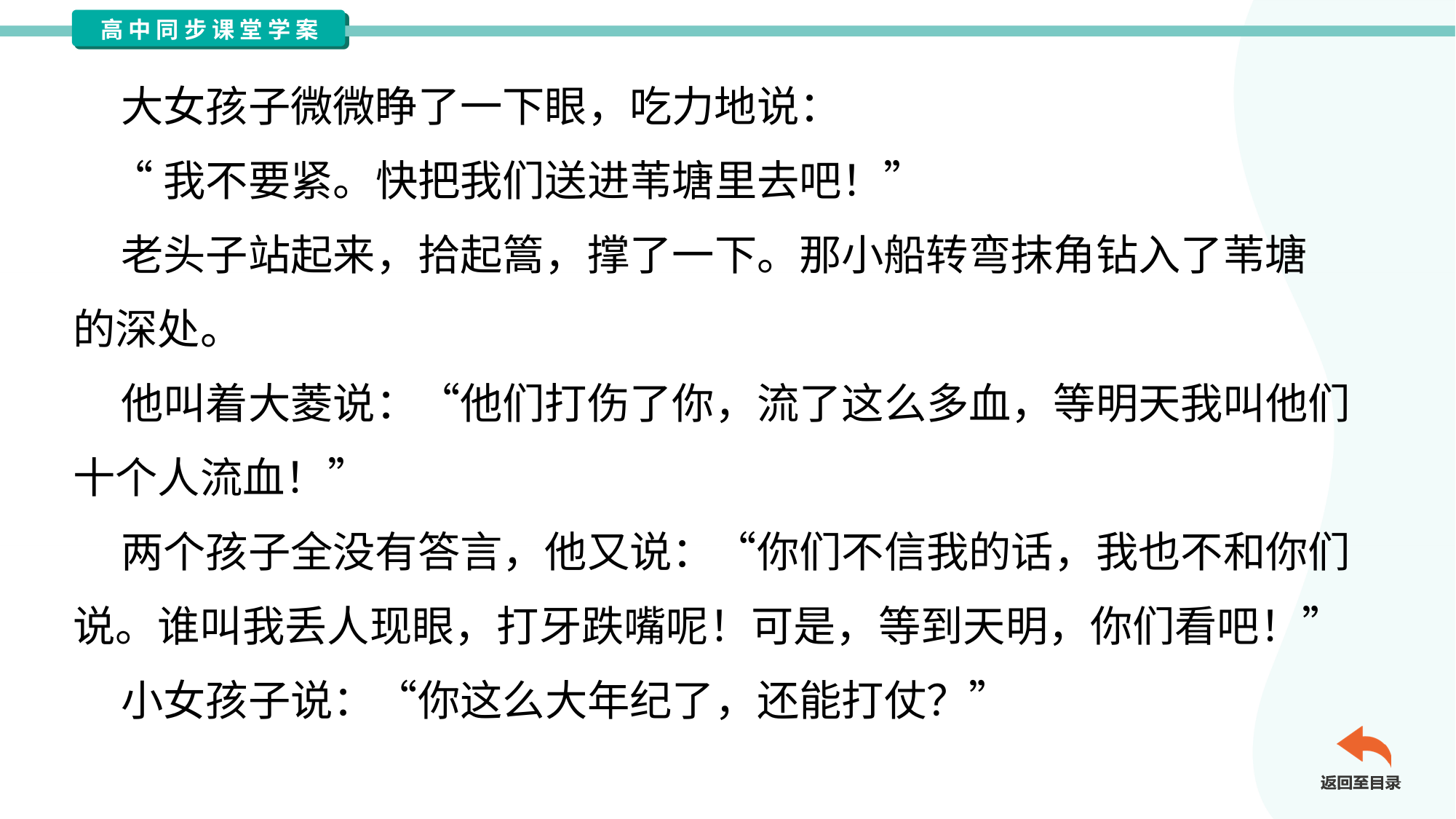

大女孩子微微睁了一下眼，吃力地说：
    “我不要紧。快把我们送进苇塘里去吧！”
    老头子站起来，拾起篙，撑了一下。那小船转弯抹角钻入了苇塘
的深处。
    他叫着大菱说：“他们打伤了你，流了这么多血，等明天我叫他们
十个人流血！”
    两个孩子全没有答言，他又说：“你们不信我的话，我也不和你们
说。谁叫我丢人现眼，打牙跌嘴呢！可是，等到天明，你们看吧！”
    小女孩子说：“你这么大年纪了，还能打仗？”